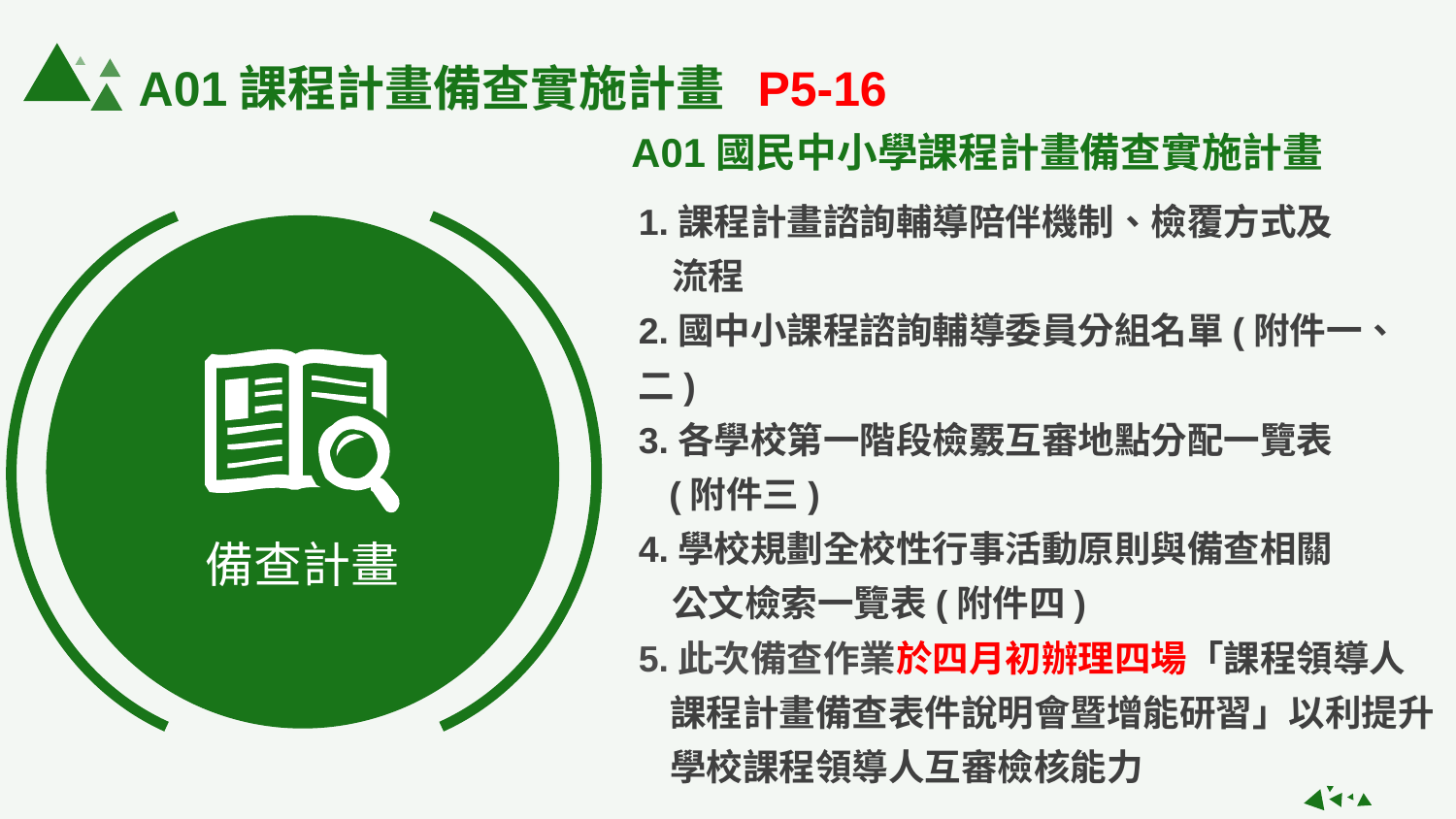

A01課程計畫備查實施計畫  P5-16

A01國民中小學課程計畫備查實施計畫
1.課程計畫諮詢輔導陪伴機制、檢覆方式及
   流程
2.國中小課程諮詢輔導委員分組名單(附件一、二)
3.各學校第一階段檢覈互審地點分配一覽表
   (附件三)
4.學校規劃全校性行事活動原則與備查相關
   公文檢索一覽表(附件四)
5.此次備查作業於四月初辦理四場「課程領導人課程計畫備查表件說明會暨增能研習」以利提升學校課程領導人互審檢核能力

備查計畫